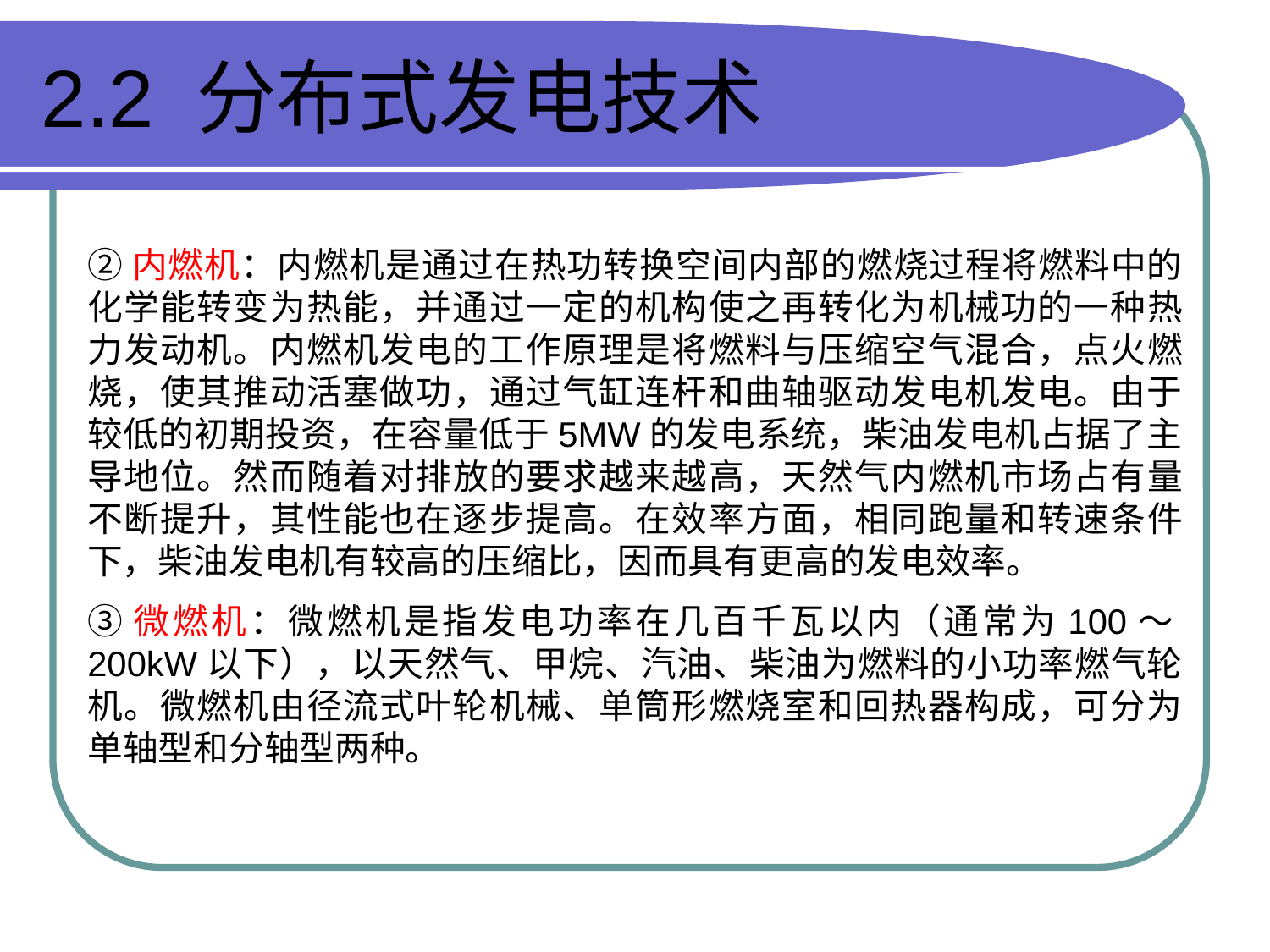

# 2.2 分布式发电技术
②内燃机：内燃机是通过在热功转换空间内部的燃烧过程将燃料中的化学能转变为热能，并通过一定的机构使之再转化为机械功的一种热力发动机。内燃机发电的工作原理是将燃料与压缩空气混合，点火燃烧，使其推动活塞做功，通过气缸连杆和曲轴驱动发电机发电。由于较低的初期投资，在容量低于5MW的发电系统，柴油发电机占据了主导地位。然而随着对排放的要求越来越高，天然气内燃机市场占有量不断提升，其性能也在逐步提高。在效率方面，相同跑量和转速条件下，柴油发电机有较高的压缩比，因而具有更高的发电效率。
③微燃机：微燃机是指发电功率在几百千瓦以内（通常为100～200kW以下），以天然气、甲烷、汽油、柴油为燃料的小功率燃气轮机。微燃机由径流式叶轮机械、单筒形燃烧室和回热器构成，可分为单轴型和分轴型两种。
14